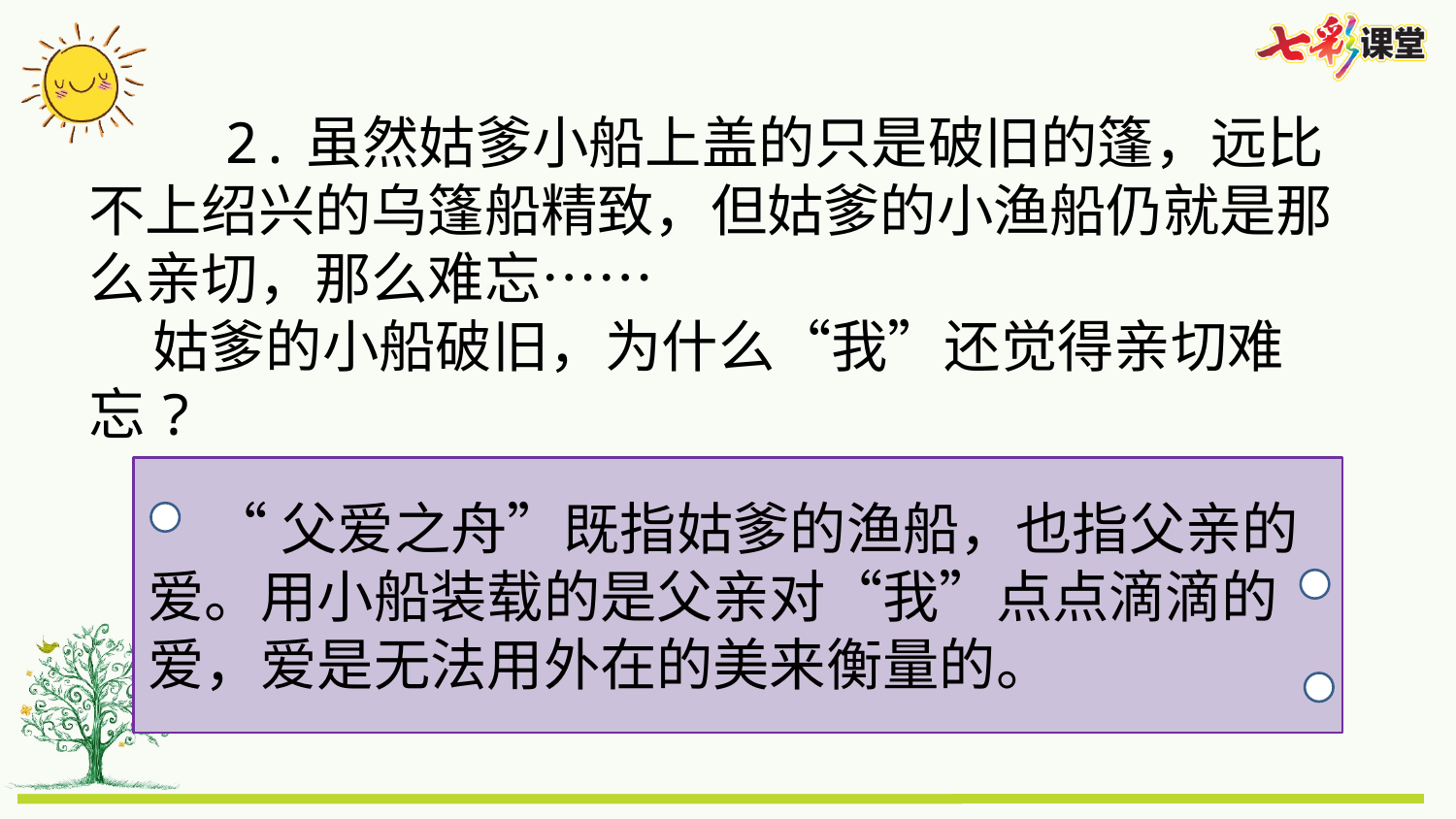

2.虽然姑爹小船上盖的只是破旧的篷，远比不上绍兴的乌篷船精致，但姑爹的小渔船仍就是那么亲切，那么难忘……
    姑爹的小船破旧，为什么“我”还觉得亲切难忘?
     “父爱之舟”既指姑爹的渔船，也指父亲的爱。用小船装载的是父亲对“我”点点滴滴的爱，爱是无法用外在的美来衡量的。